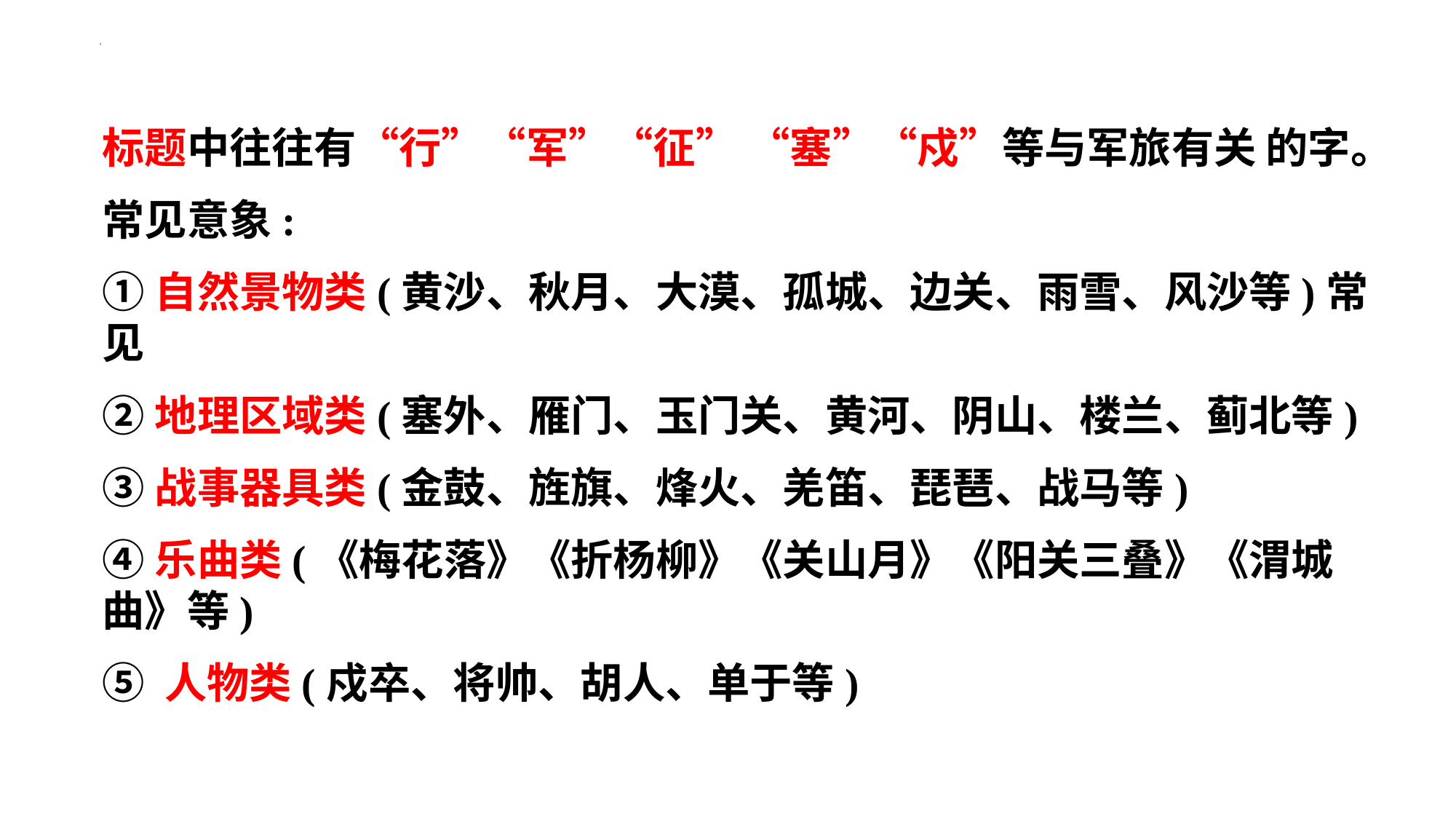

标题中往往有“行”“军”“征” “塞”“戍”等与军旅有关 的字。
常见意象:
①自然景物类(黄沙、秋月、大漠、孤城、边关、雨雪、风沙等)常见
②地理区域类(塞外、雁门、玉门关、黄河、阴山、楼兰、蓟北等)
③战事器具类(金鼓、旌旗、烽火、羌笛、琵琶、战马等)
④乐曲类(《梅花落》《折杨柳》《关山月》《阳关三叠》《渭城曲》等)
⑤ 人物类(戍卒、将帅、胡人、单于等)